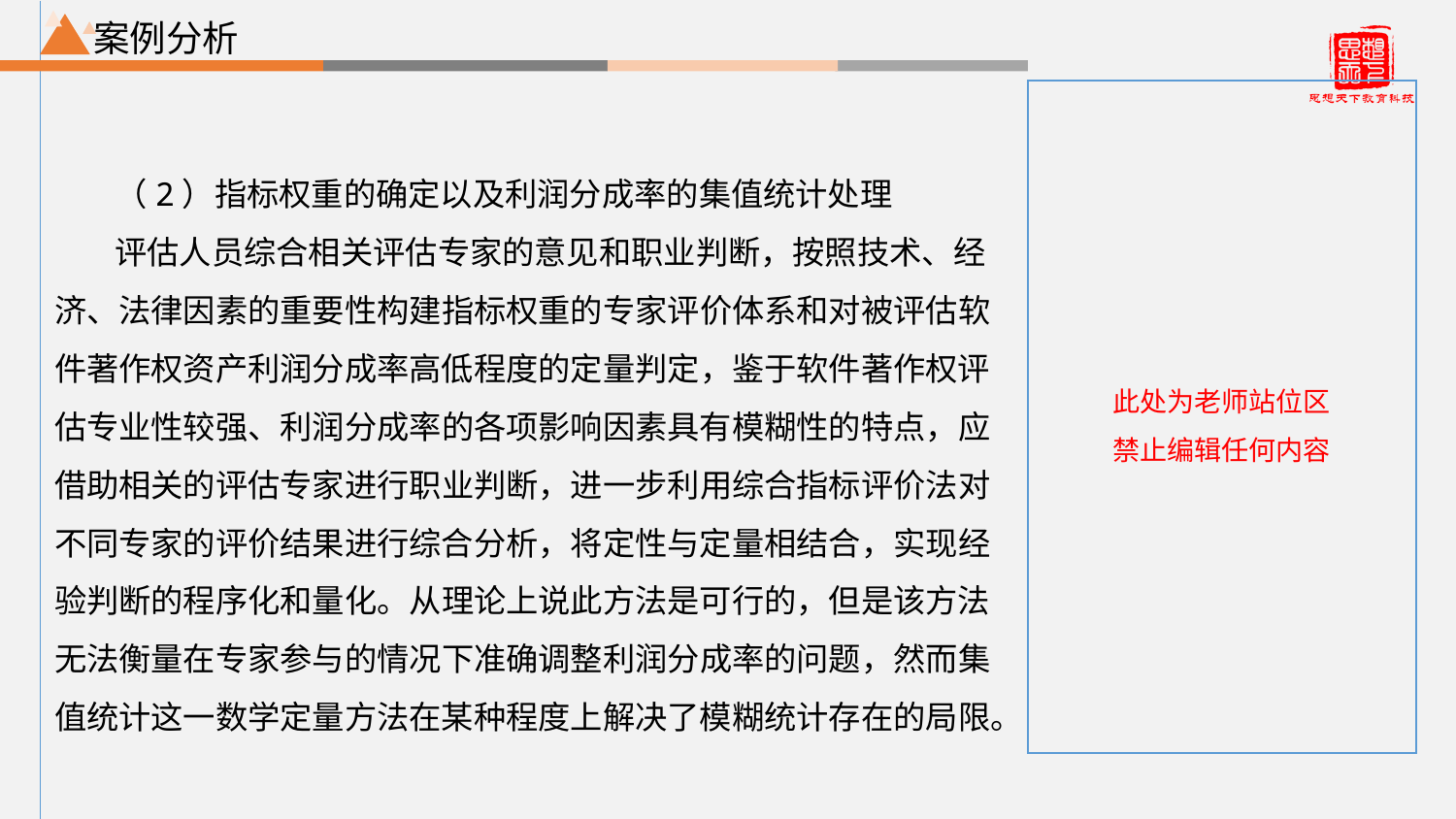

案例分析
（2）指标权重的确定以及利润分成率的集值统计处理
评估人员综合相关评估专家的意见和职业判断，按照技术、经济、法律因素的重要性构建指标权重的专家评价体系和对被评估软件著作权资产利润分成率高低程度的定量判定，鉴于软件著作权评估专业性较强、利润分成率的各项影响因素具有模糊性的特点，应借助相关的评估专家进行职业判断，进一步利用综合指标评价法对不同专家的评价结果进行综合分析，将定性与定量相结合，实现经验判断的程序化和量化。从理论上说此方法是可行的，但是该方法无法衡量在专家参与的情况下准确调整利润分成率的问题，然而集值统计这一数学定量方法在某种程度上解决了模糊统计存在的局限。
85